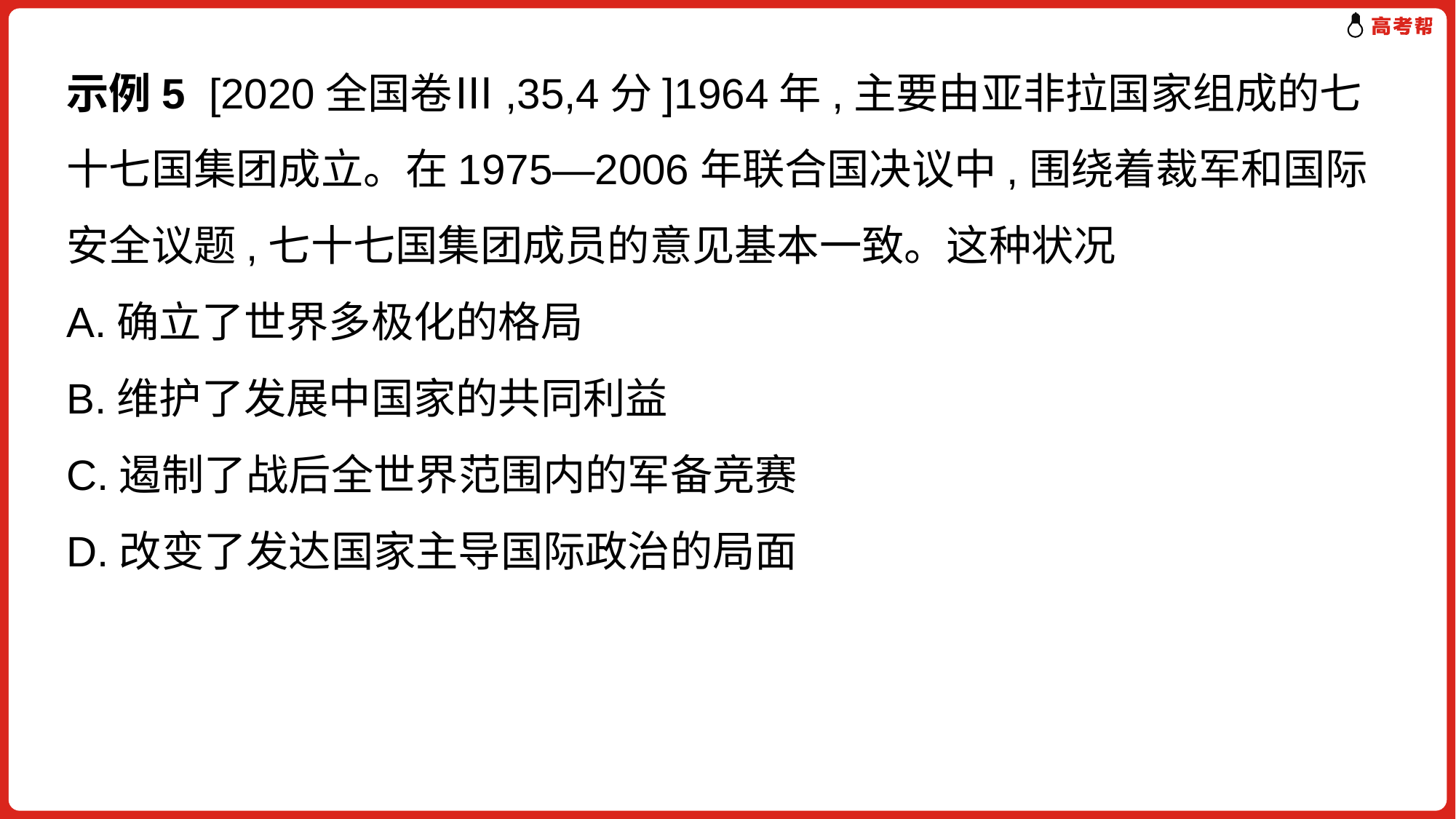

示例5  [2020全国卷Ⅲ,35,4分]1964年,主要由亚非拉国家组成的七十七国集团成立。在1975—2006年联合国决议中,围绕着裁军和国际安全议题,七十七国集团成员的意见基本一致。这种状况
A.确立了世界多极化的格局
B.维护了发展中国家的共同利益
C.遏制了战后全世界范围内的军备竞赛
D.改变了发达国家主导国际政治的局面